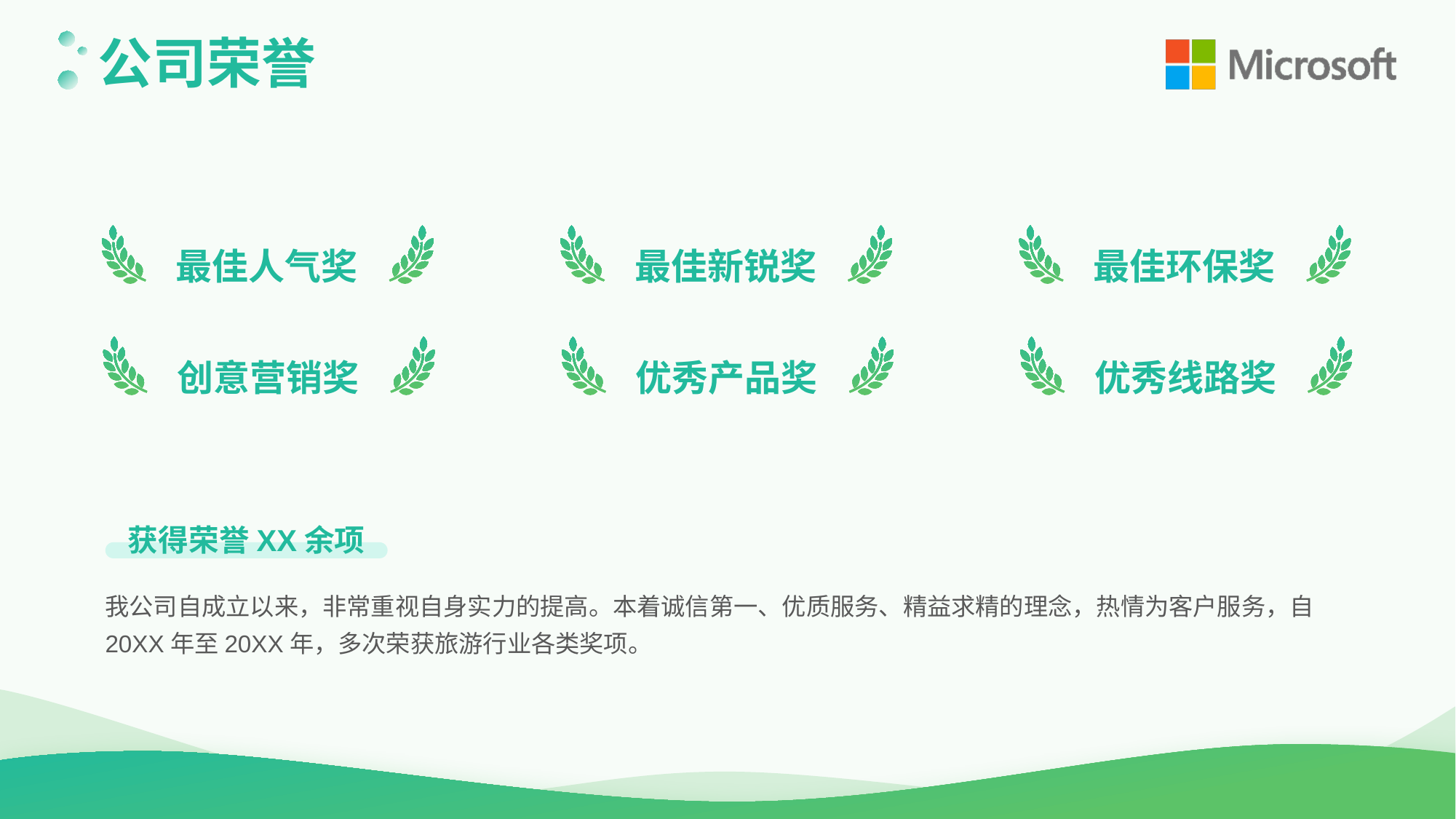

公司荣誉

最佳人气奖
最佳新锐奖
最佳环保奖

创意营销奖
优秀产品奖
优秀线路奖
获得荣誉XX余项

我公司自成立以来，非常重视自身实力的提高。本着诚信第一、优质服务、精益求精的理念，热情为客户服务，自20XX年至20XX年，多次荣获旅游行业各类奖项。